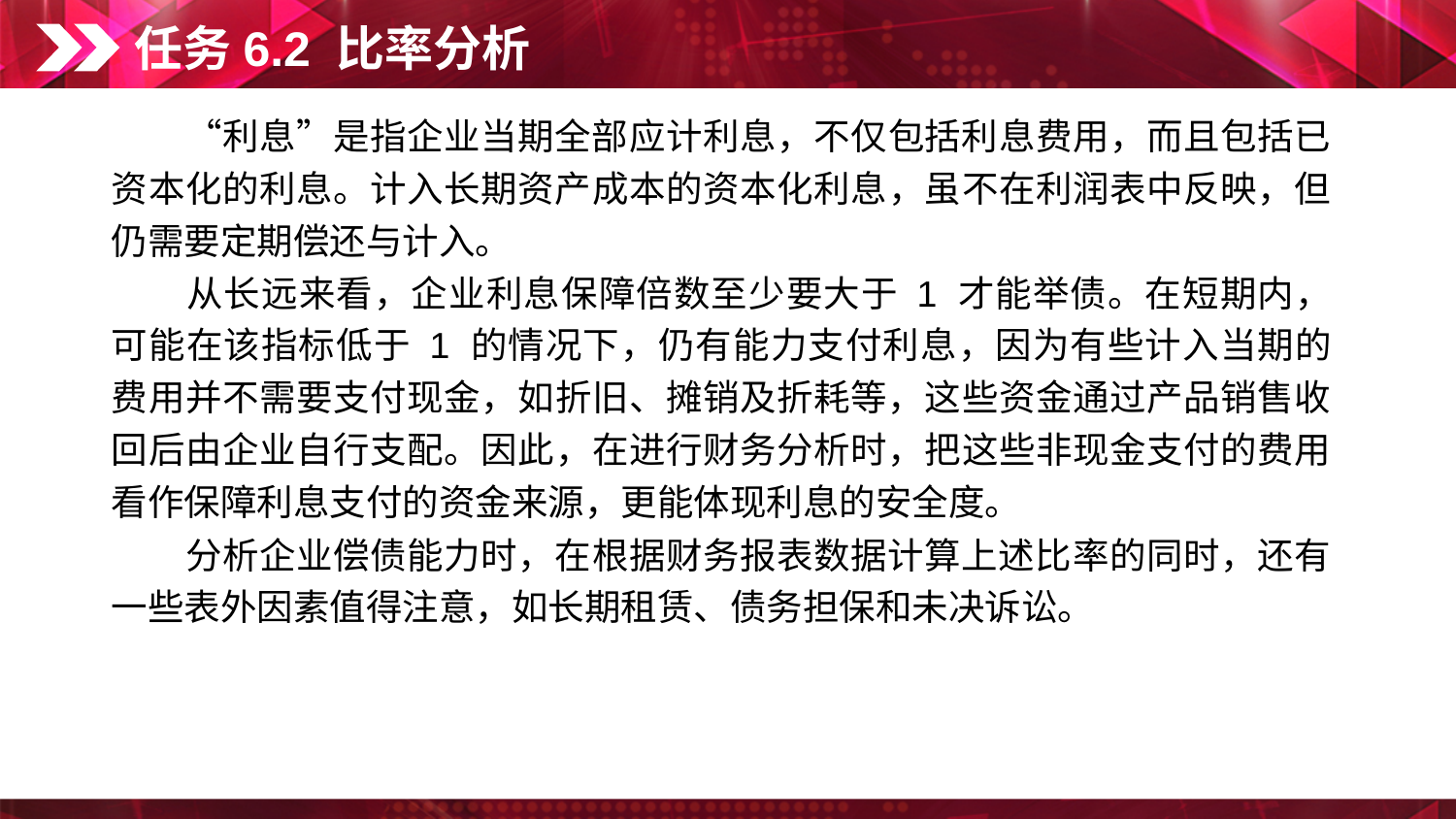

任务6.2 比率分析

　　“利息”是指企业当期全部应计利息，不仅包括利息费用，而且包括已资本化的利息。计入长期资产成本的资本化利息，虽不在利润表中反映，但仍需要定期偿还与计入。
　　从长远来看，企业利息保障倍数至少要大于 1 才能举债。在短期内，可能在该指标低于 1 的情况下，仍有能力支付利息，因为有些计入当期的费用并不需要支付现金，如折旧、摊销及折耗等，这些资金通过产品销售收回后由企业自行支配。因此，在进行财务分析时，把这些非现金支付的费用看作保障利息支付的资金来源，更能体现利息的安全度。
　　分析企业偿债能力时，在根据财务报表数据计算上述比率的同时，还有一些表外因素值得注意，如长期租赁、债务担保和未决诉讼。